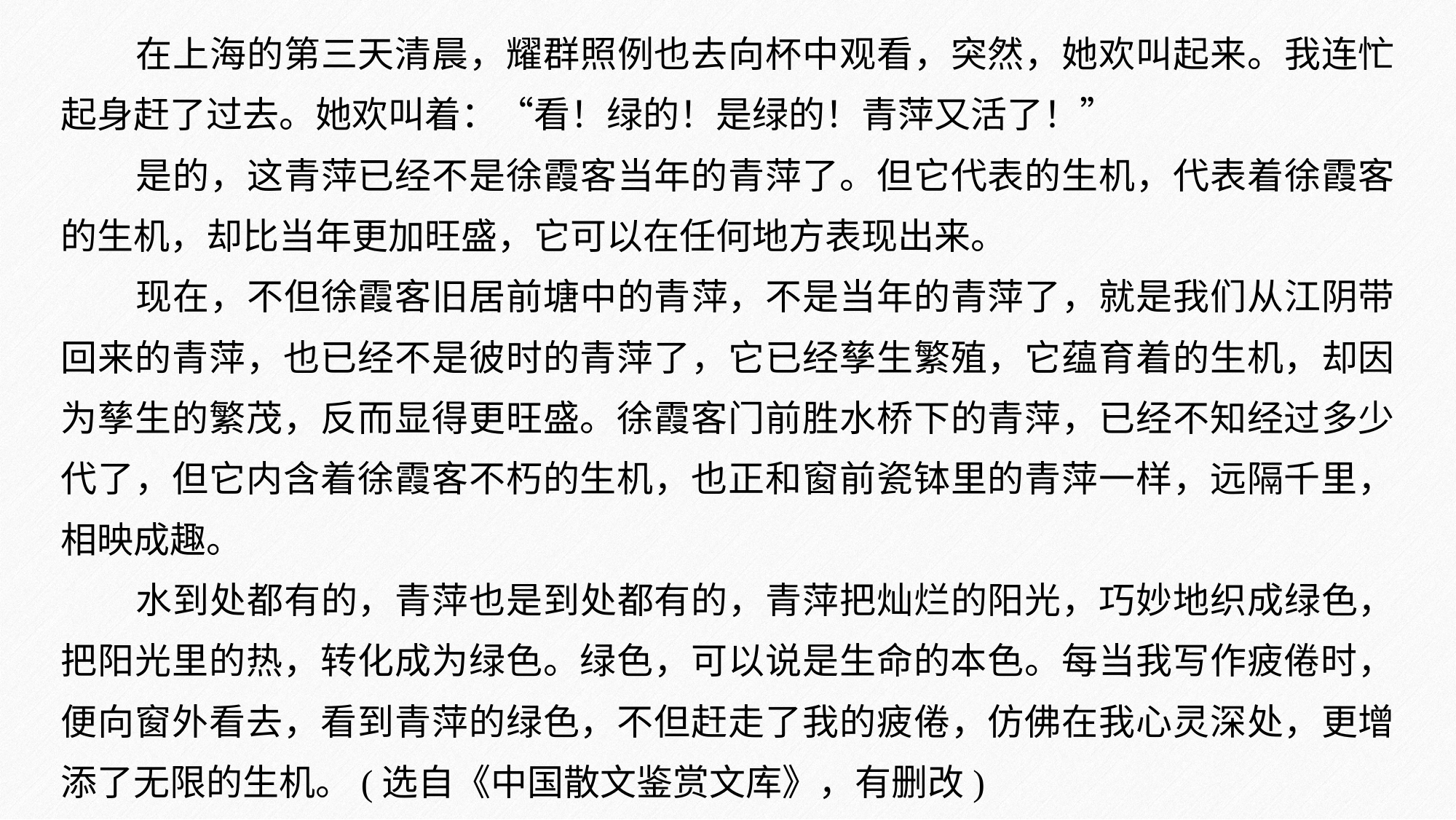

在上海的第三天清晨，耀群照例也去向杯中观看，突然，她欢叫起来。我连忙起身赶了过去。她欢叫着：“看！绿的！是绿的！青萍又活了！”
是的，这青萍已经不是徐霞客当年的青萍了。但它代表的生机，代表着徐霞客的生机，却比当年更加旺盛，它可以在任何地方表现出来。
现在，不但徐霞客旧居前塘中的青萍，不是当年的青萍了，就是我们从江阴带回来的青萍，也已经不是彼时的青萍了，它已经孳生繁殖，它蕴育着的生机，却因为孳生的繁茂，反而显得更旺盛。徐霞客门前胜水桥下的青萍，已经不知经过多少代了，但它内含着徐霞客不朽的生机，也正和窗前瓷钵里的青萍一样，远隔千里，相映成趣。
水到处都有的，青萍也是到处都有的，青萍把灿烂的阳光，巧妙地织成绿色，把阳光里的热，转化成为绿色。绿色，可以说是生命的本色。每当我写作疲倦时，便向窗外看去，看到青萍的绿色，不但赶走了我的疲倦，仿佛在我心灵深处，更增添了无限的生机。(选自《中国散文鉴赏文库》，有删改)